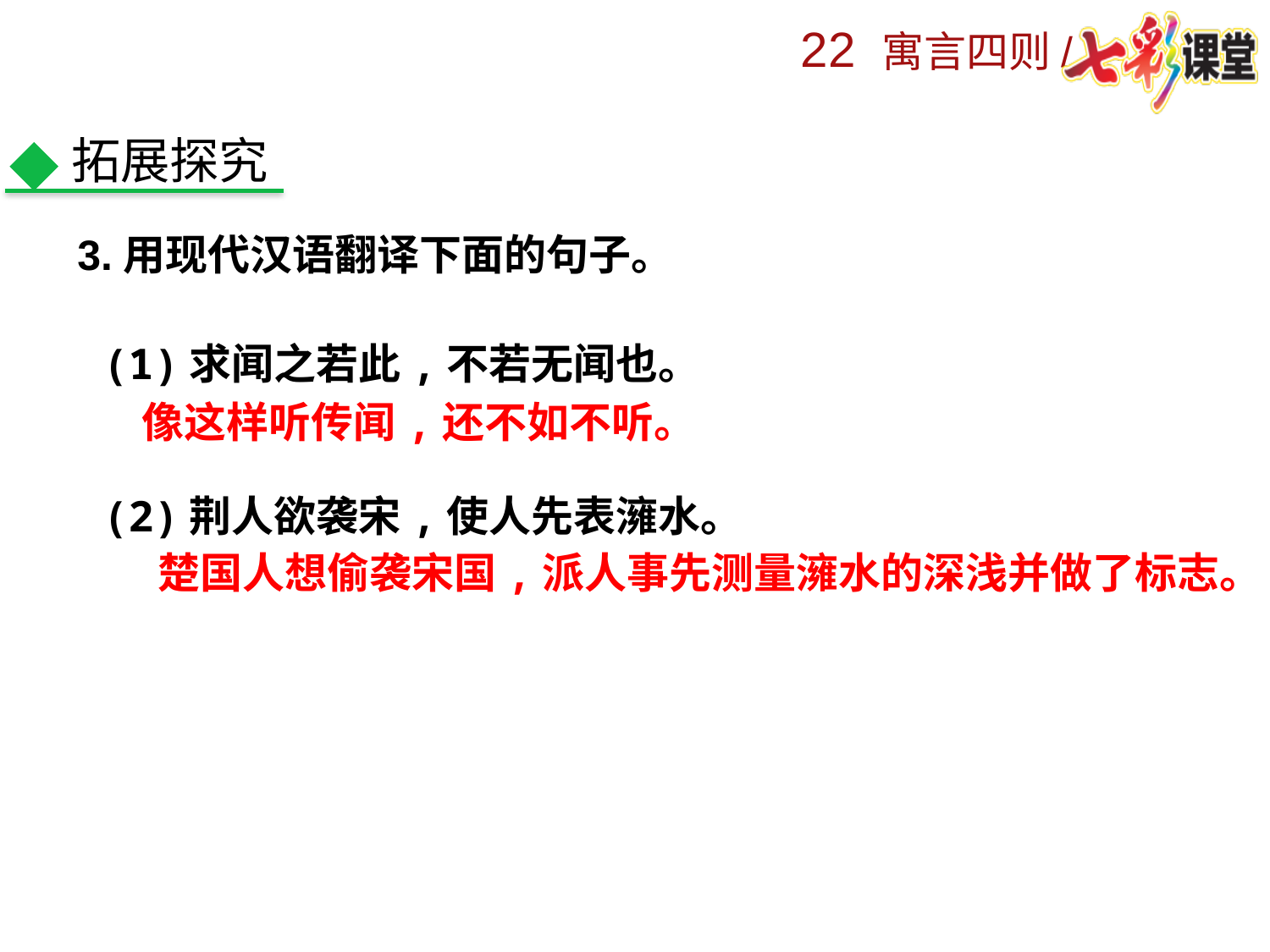

拓展探究

3.用现代汉语翻译下面的句子。
 (1)求闻之若此,不若无闻也。

 (2)荆人欲袭宋,使人先表澭水。
像这样听传闻,还不如不听。
楚国人想偷袭宋国,派人事先测量澭水的深浅并做了标志。